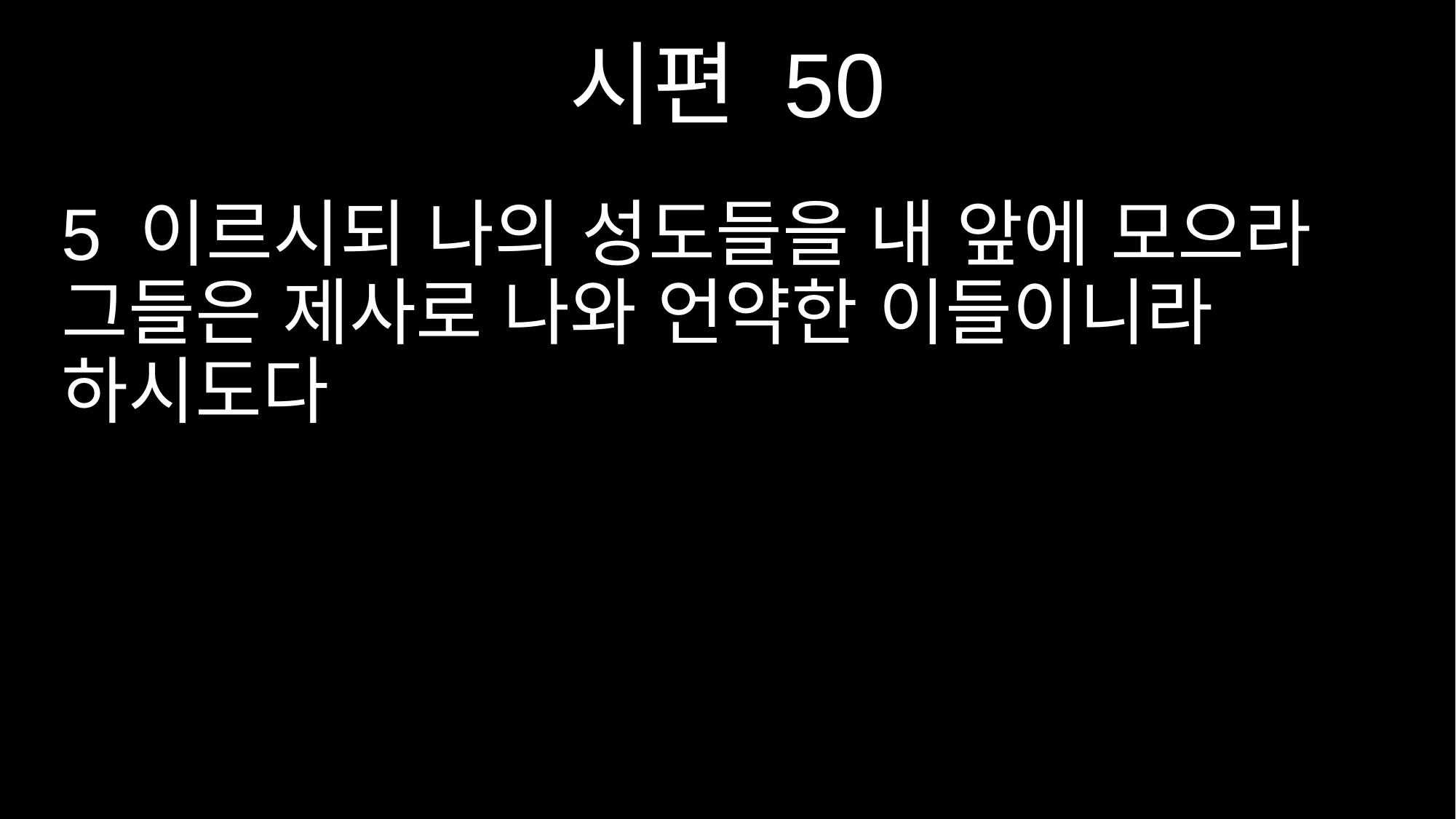

시편 50
5 이르시되 나의 성도들을 내 앞에 모으라 그들은 제사로 나와 언약한 이들이니라 하시도다